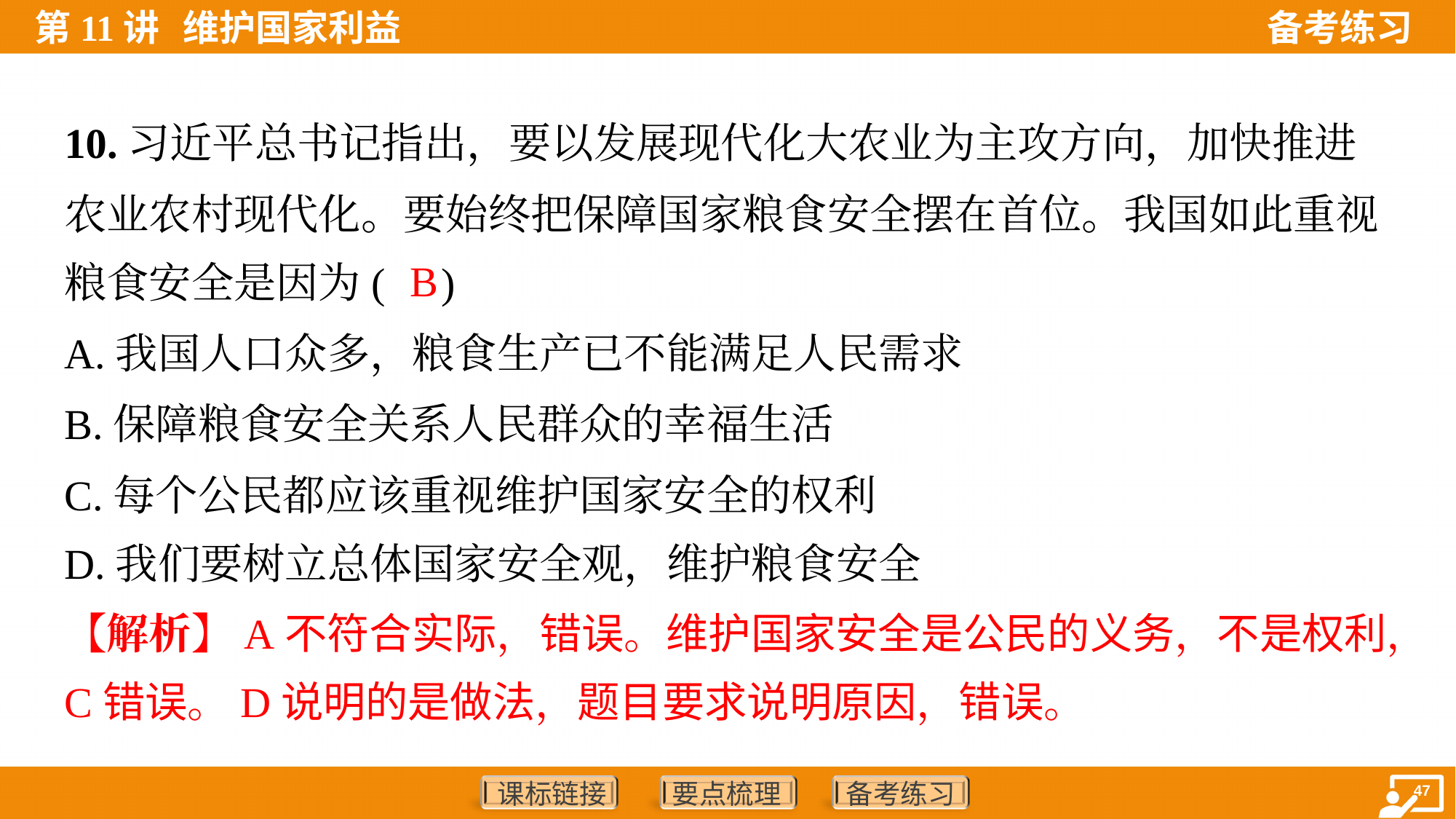

10.习近平总书记指出，要以发展现代化大农业为主攻方向，加快推进
农业农村现代化。要始终把保障国家粮食安全摆在首位。我国如此重视
粮食安全是因为(     )
B
A.我国人口众多，粮食生产已不能满足人民需求
B.保障粮食安全关系人民群众的幸福生活
C.每个公民都应该重视维护国家安全的权利
D.我们要树立总体国家安全观，维护粮食安全
【解析】A不符合实际，错误。维护国家安全是公民的义务，不是权利，
C错误。D说明的是做法，题目要求说明原因，错误。